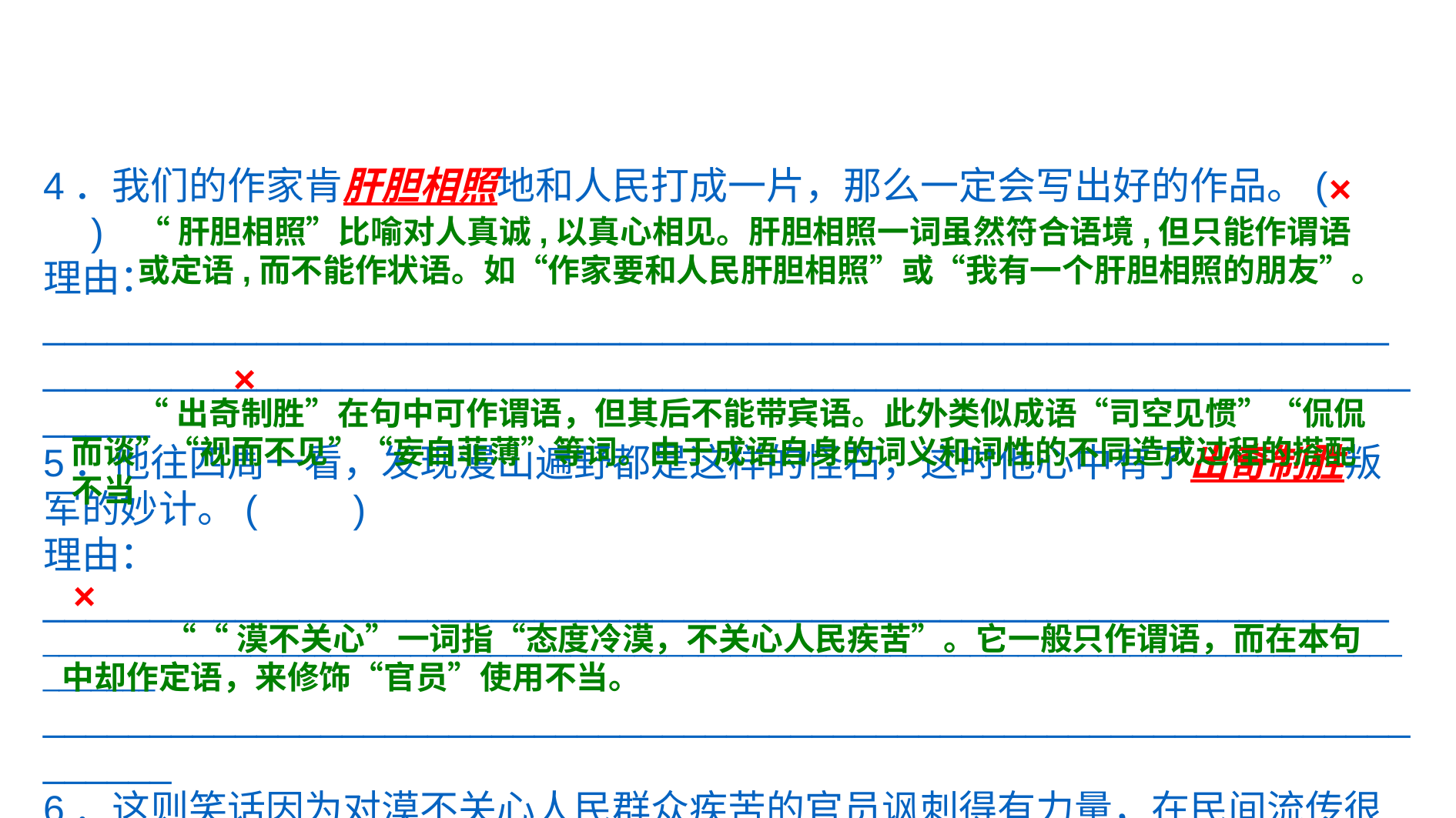

4．我们的作家肯肝胆相照地和人民打成一片，那么一定会写出好的作品。(　　)
理由：_______________________________________________________________
_____________________________________________________________________
5．他往四周一看，发现漫山遍野都是这样的怪石，这时他心中有了出奇制胜叛军的妙计。(　　)
理由：_______________________________________________________________
____________________________________________________________________________________________
______________________________________________________________________
6．这则笑话因为对漠不关心人民群众疾苦的官员讽刺得有力量，在民间流传很广。(　　)
理由：_______________________________________________________________
______________________________________________________________________

×

“肝胆相照”比喻对人真诚,以真心相见。肝胆相照一词虽然符合语境,但只能作谓语或定语,而不能作状语。如“作家要和人民肝胆相照”或“我有一个肝胆相照的朋友”。
×
         “出奇制胜”在句中可作谓语，但其后不能带宾语。此外类似成语“司空见惯”“侃侃而谈”“视而不见”“妄自菲薄”等词。由于成语自身的词义和词性的不同造成过程的搭配不当
×
              ““漠不关心”一词指“态度冷漠，不关心人民疾苦”。它一般只作谓语，而在本句中却作定语，来修饰“官员”使用不当。